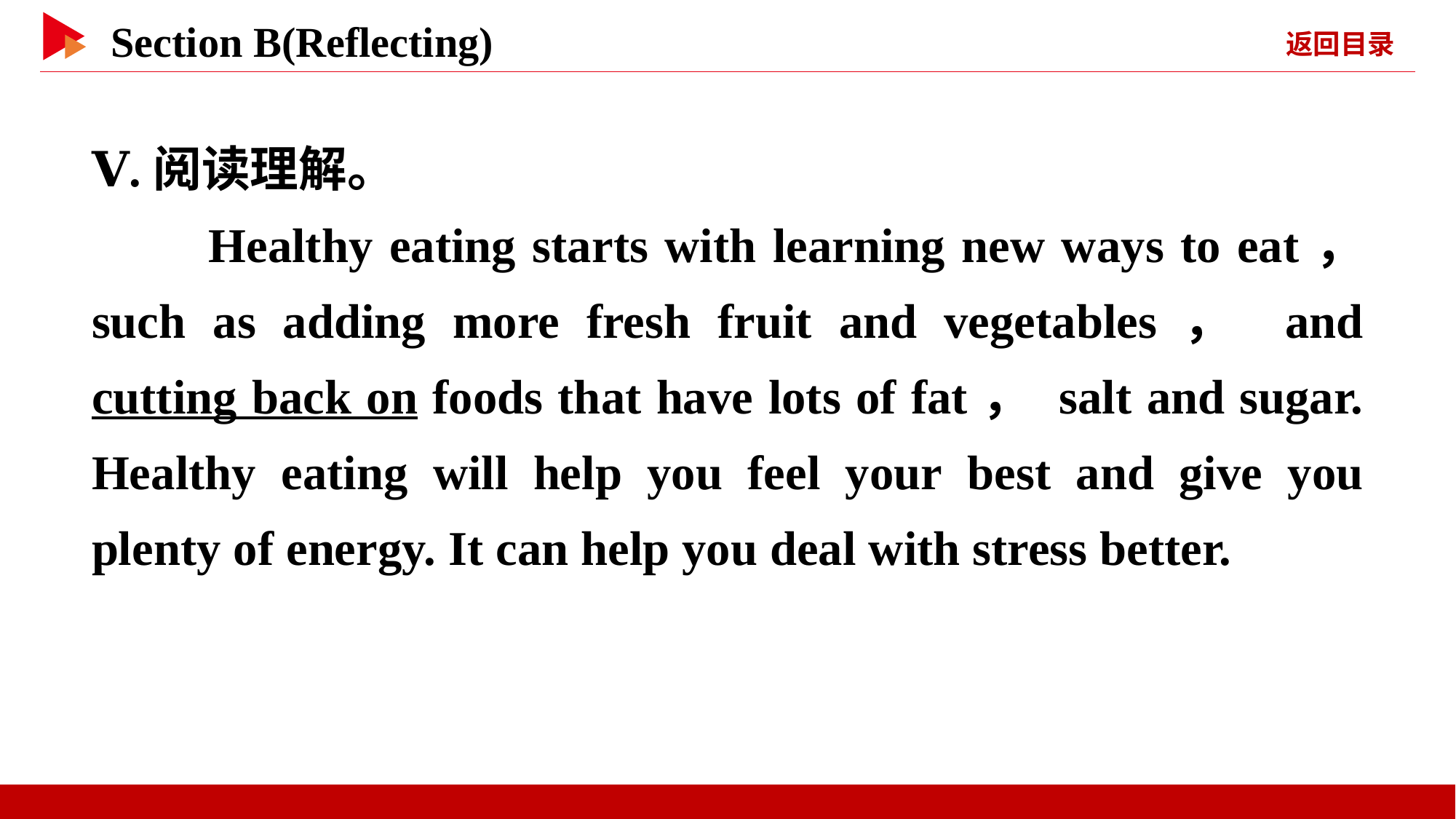

Ⅴ.阅读理解。
　　Healthy eating starts with learning new ways to eat， such as adding more fresh fruit and vegetables， and cutting back on foods that have lots of fat， salt and sugar. Healthy eating will help you feel your best and give you plenty of energy. It can help you deal with stress better.